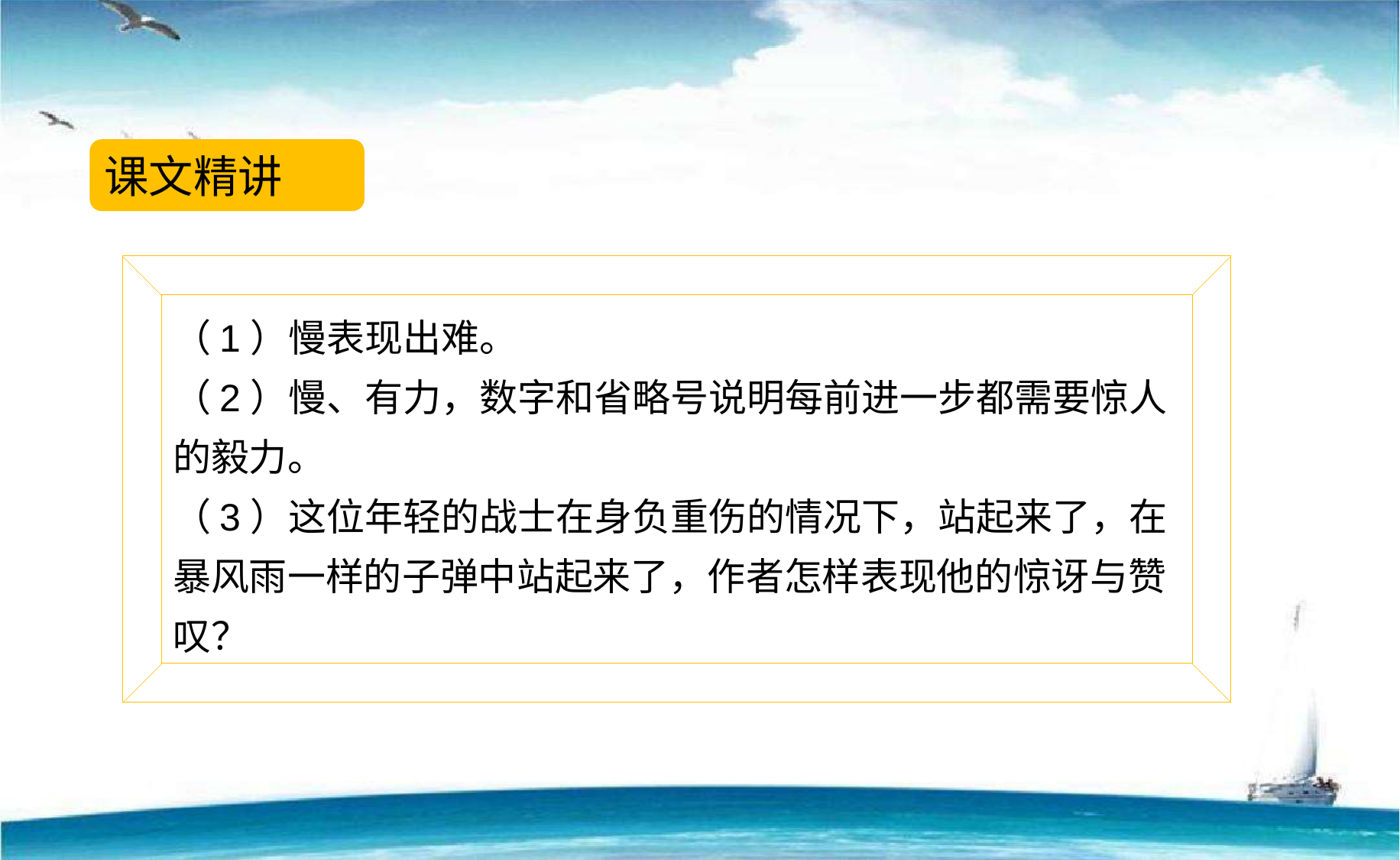

课文精讲

（1）慢表现出难。
（2）慢、有力，数字和省略号说明每前进一步都需要惊人的毅力。
（3）这位年轻的战士在身负重伤的情况下，站起来了，在暴风雨一样的子弹中站起来了，作者怎样表现他的惊讶与赞叹？